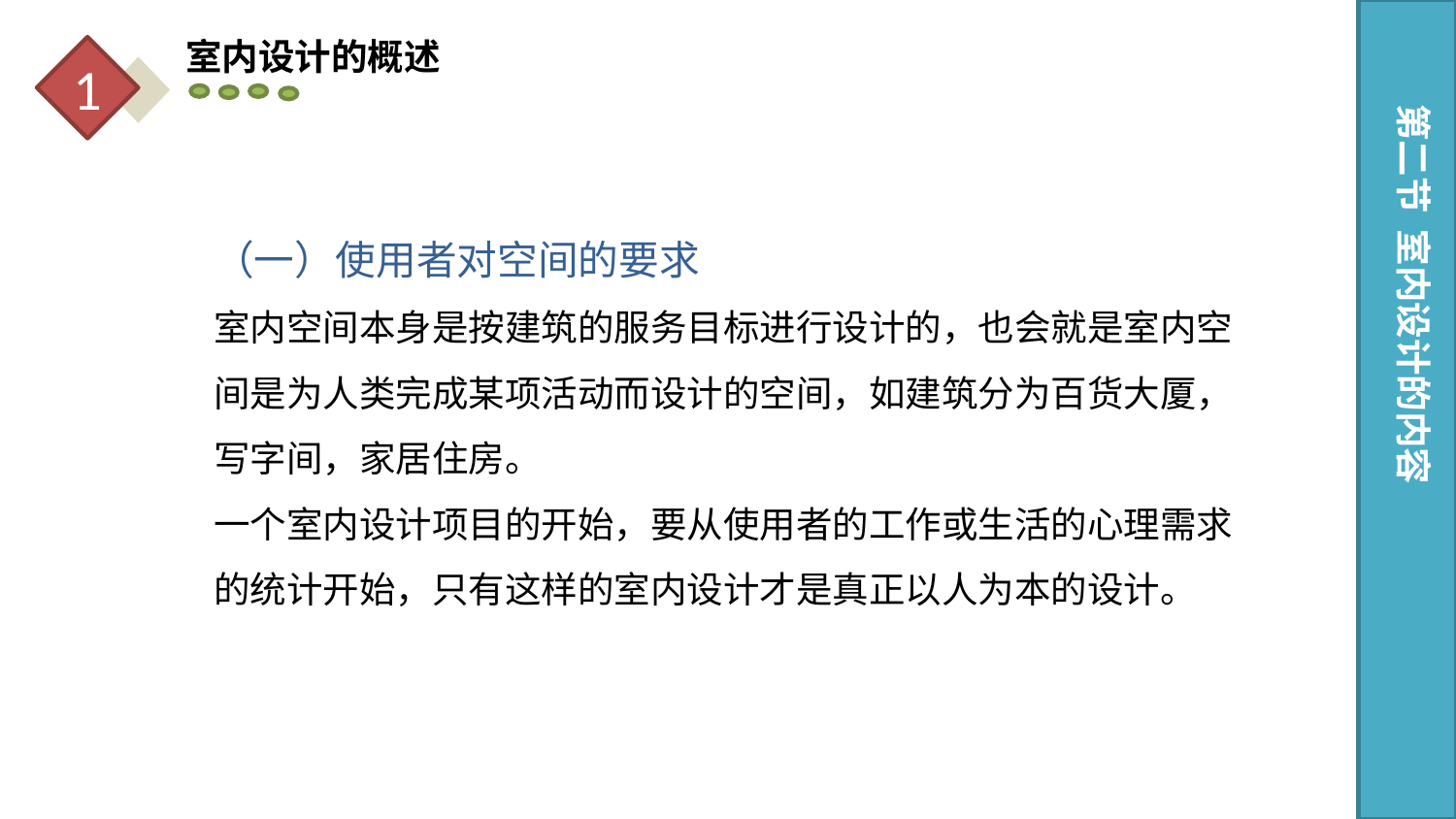

室内设计的概述
1

第二节  室内设计的内容
（一）使用者对空间的要求
室内空间本身是按建筑的服务目标进行设计的，也会就是室内空间是为人类完成某项活动而设计的空间，如建筑分为百货大厦，写字间，家居住房。
一个室内设计项目的开始，要从使用者的工作或生活的心理需求的统计开始，只有这样的室内设计才是真正以人为本的设计。